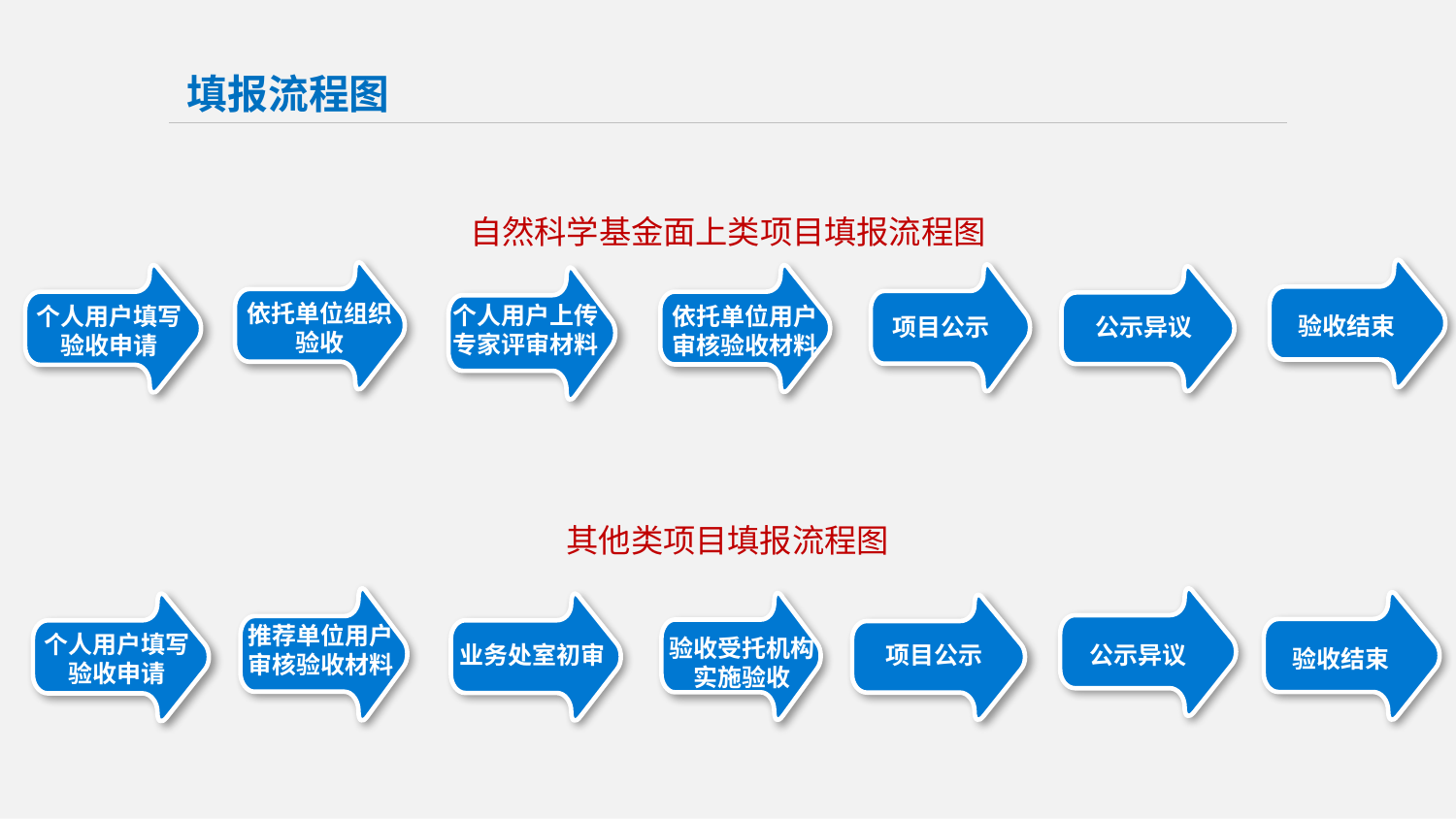

填报流程图
自然科学基金面上类项目填报流程图

依托单位组织验收
个人用户上传专家评审材料
依托单位用户审核验收材料
个人用户填写验收申请
验收结束
项目公示
公示异议
其他类项目填报流程图

推荐单位用户审核验收材料
个人用户填写验收申请
验收受托机构实施验收
业务处室初审
公示异议
项目公示
验收结束